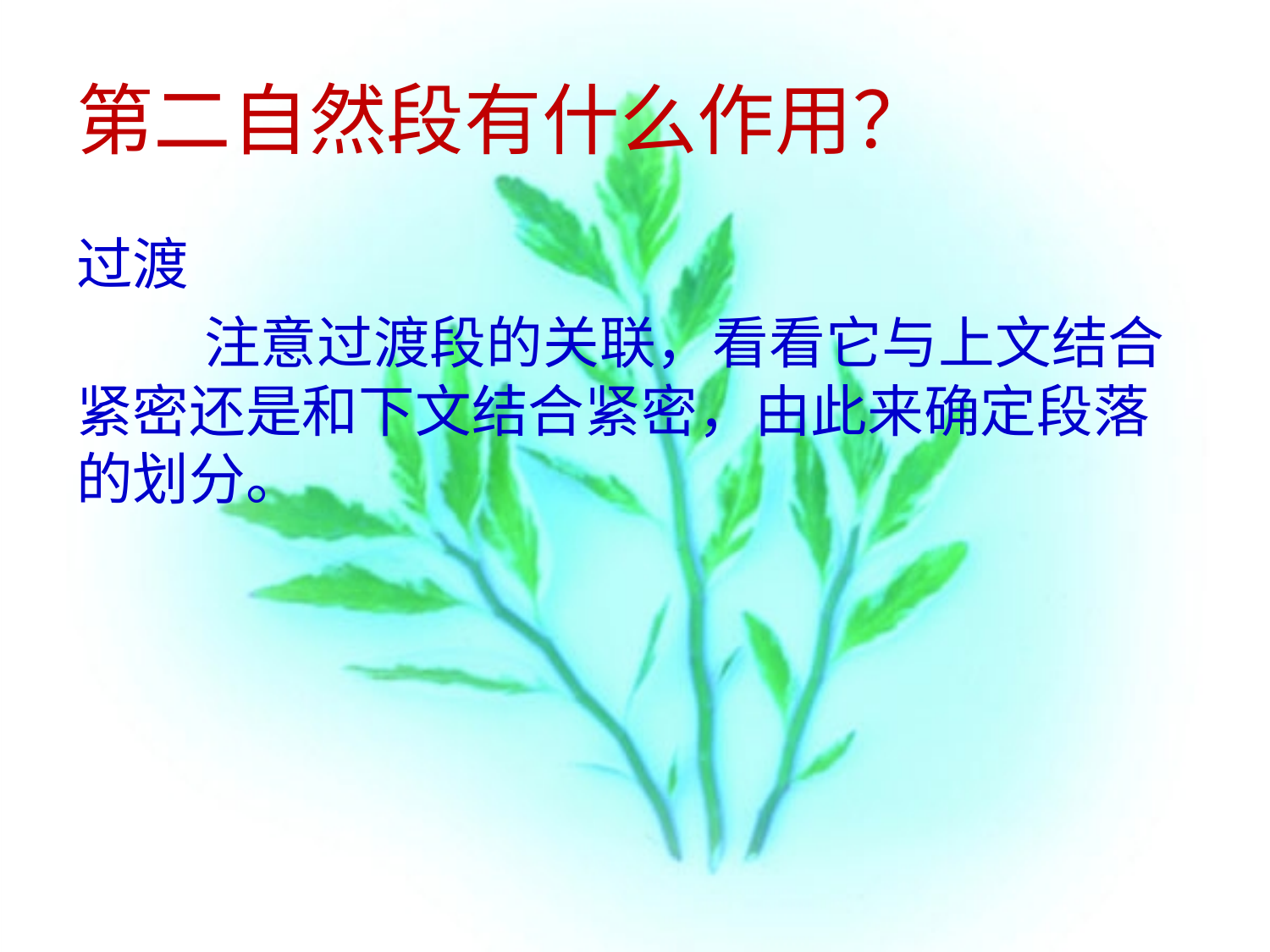

# 第二自然段有什么作用？
过渡
         注意过渡段的关联，看看它与上文结合紧密还是和下文结合紧密，由此来确定段落的划分。